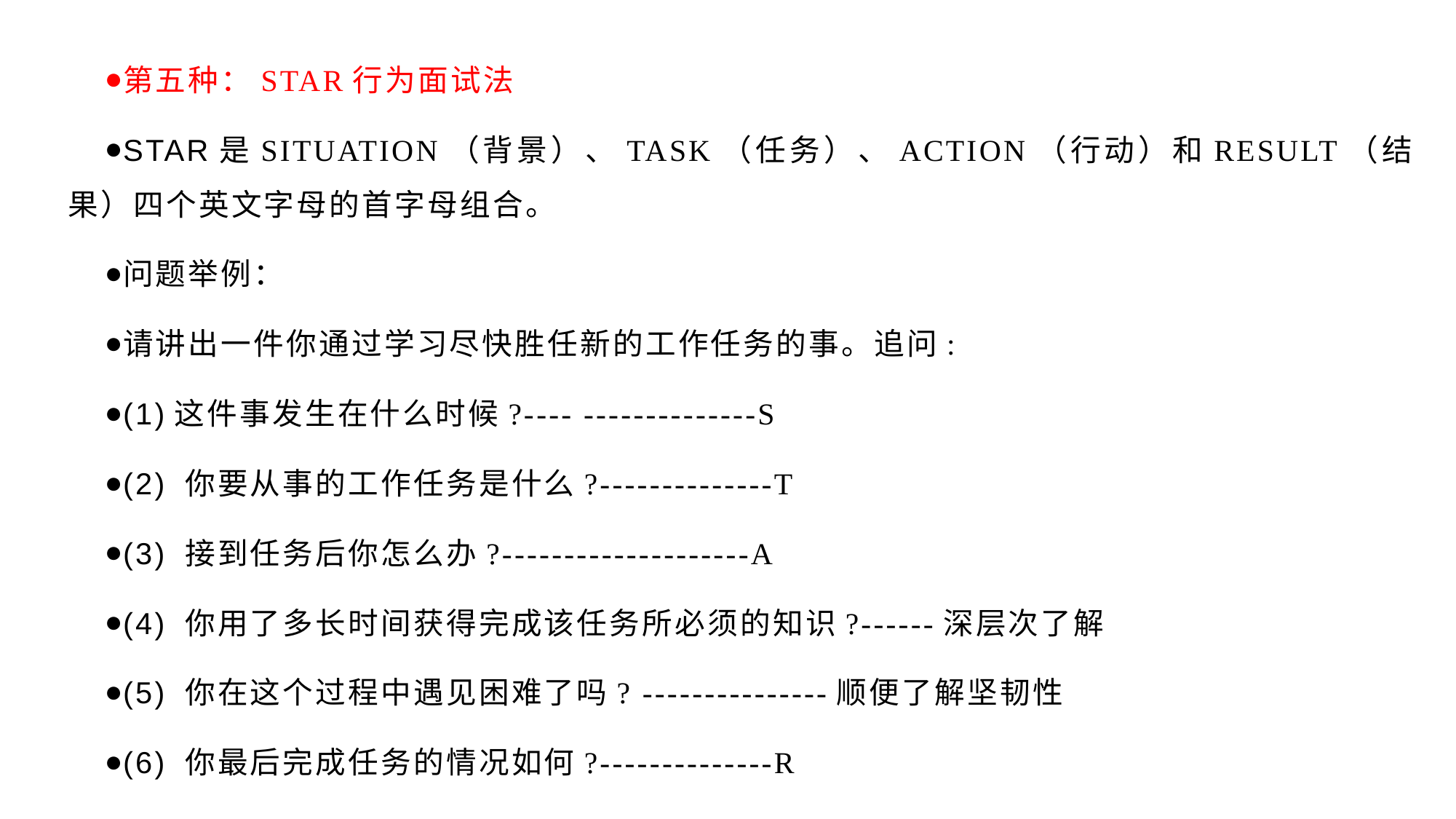

第五种：STAR行为面试法
STAR是SITUATION（背景）、TASK（任务）、ACTION（行动）和RESULT（结果）四个英文字母的首字母组合。
问题举例：
请讲出一件你通过学习尽快胜任新的工作任务的事。追问:
(1)这件事发生在什么时候?---- --------------S
(2) 你要从事的工作任务是什么?--------------T
(3) 接到任务后你怎么办?--------------------A
(4) 你用了多长时间获得完成该任务所必须的知识?------深层次了解
(5) 你在这个过程中遇见困难了吗? ---------------顺便了解坚韧性
(6) 你最后完成任务的情况如何?--------------R

16